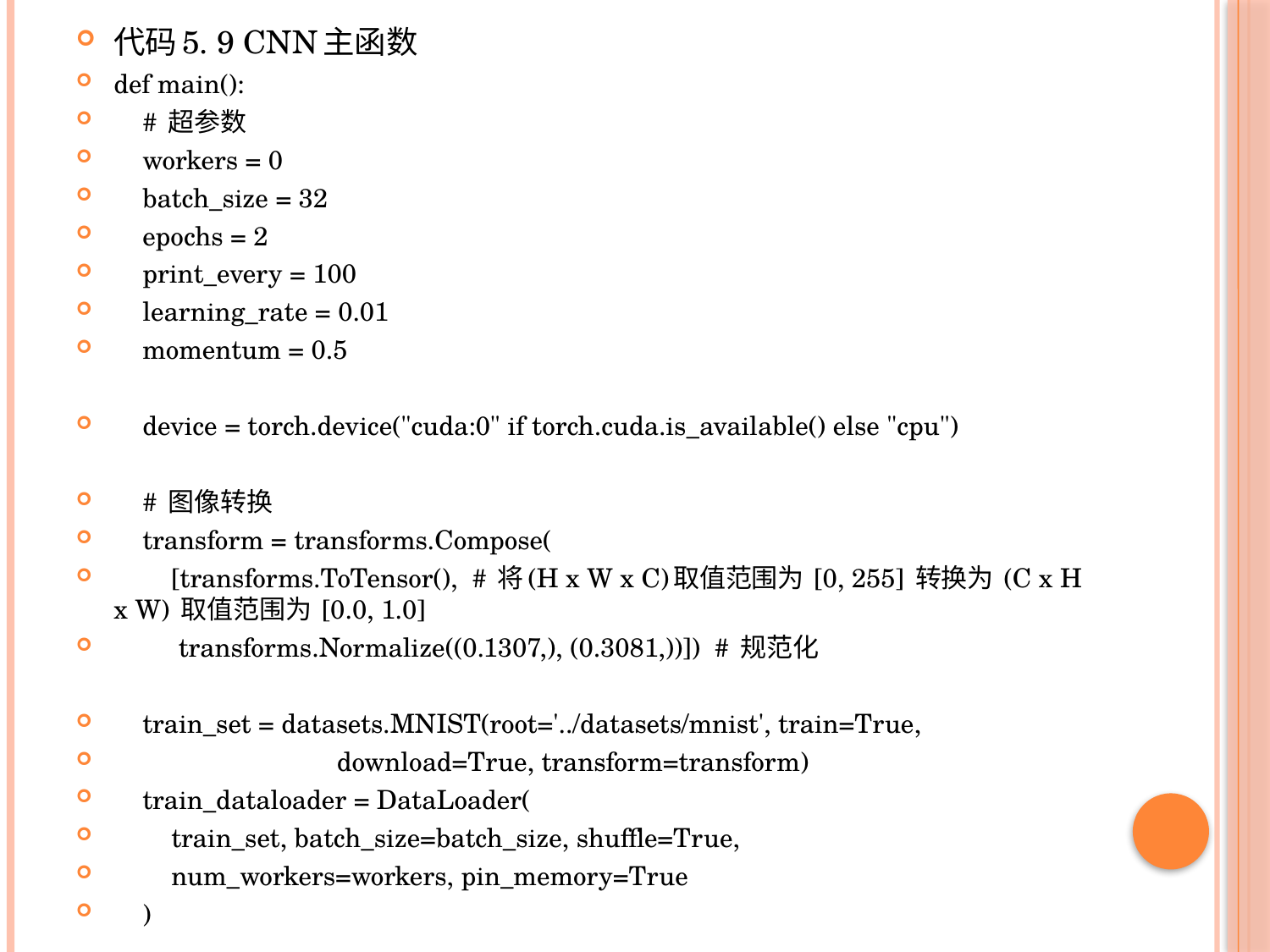

代码5. 9 CNN主函数
def main():
    # 超参数
    workers = 0
    batch_size = 32
    epochs = 2
    print_every = 100
    learning_rate = 0.01
    momentum = 0.5

    device = torch.device("cuda:0" if torch.cuda.is_available() else "cpu")

    # 图像转换
    transform = transforms.Compose(
        [transforms.ToTensor(),  # 将(H x W x C)取值范围为 [0, 255] 转换为 (C x H x W) 取值范围为 [0.0, 1.0]
         transforms.Normalize((0.1307,), (0.3081,))])  # 规范化

    train_set = datasets.MNIST(root='../datasets/mnist', train=True,
                               download=True, transform=transform)
    train_dataloader = DataLoader(
        train_set, batch_size=batch_size, shuffle=True,
        num_workers=workers, pin_memory=True
    )